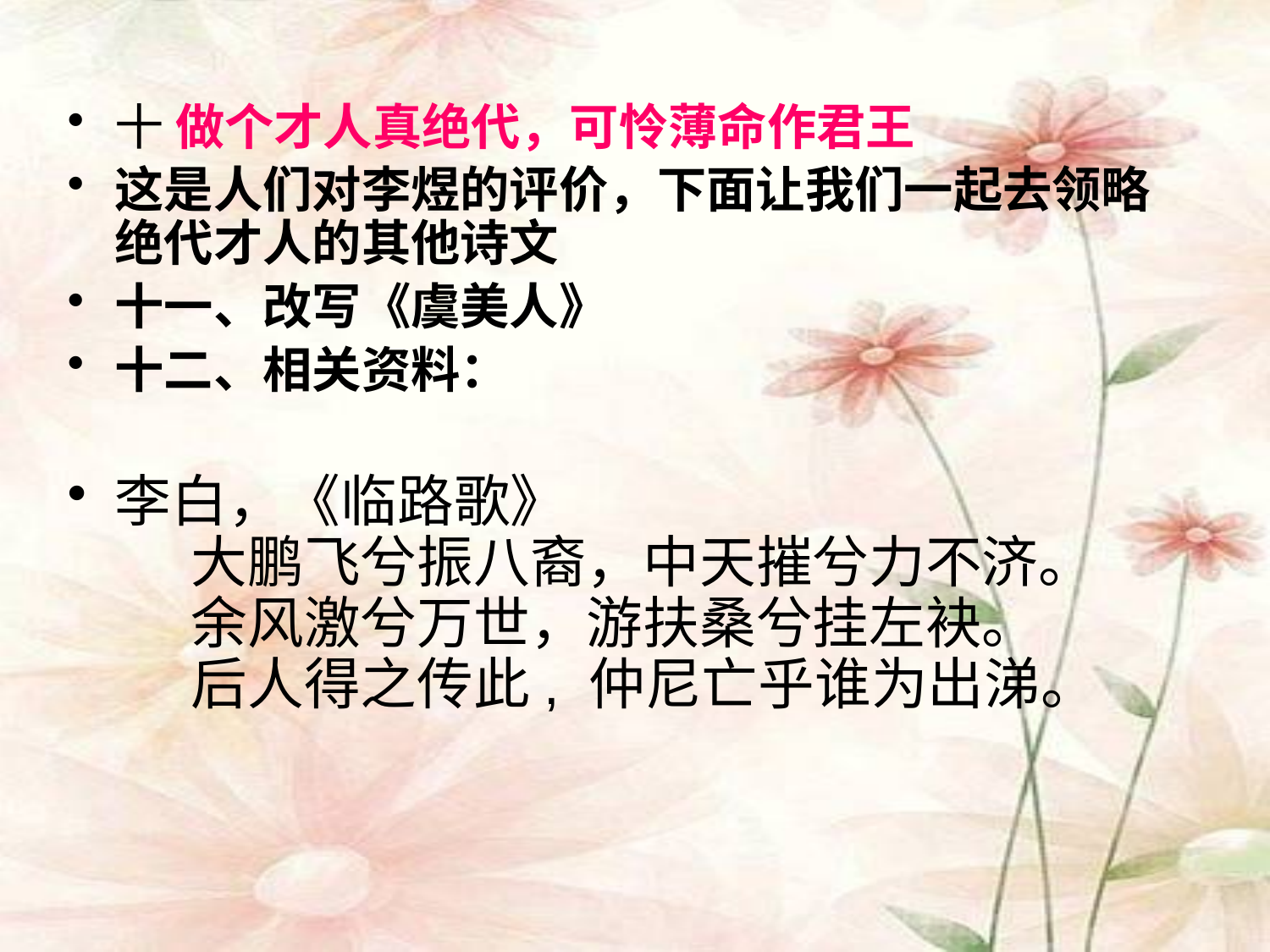

十 做个才人真绝代，可怜薄命作君王
这是人们对李煜的评价，下面让我们一起去领略绝代才人的其他诗文
十一、改写《虞美人》
十二、相关资料：

李白，《临路歌》
      大鹏飞兮振八裔，中天摧兮力不济。
      余风激兮万世，游扶桑兮挂左袂。
      后人得之传此, 仲尼亡乎谁为出涕。